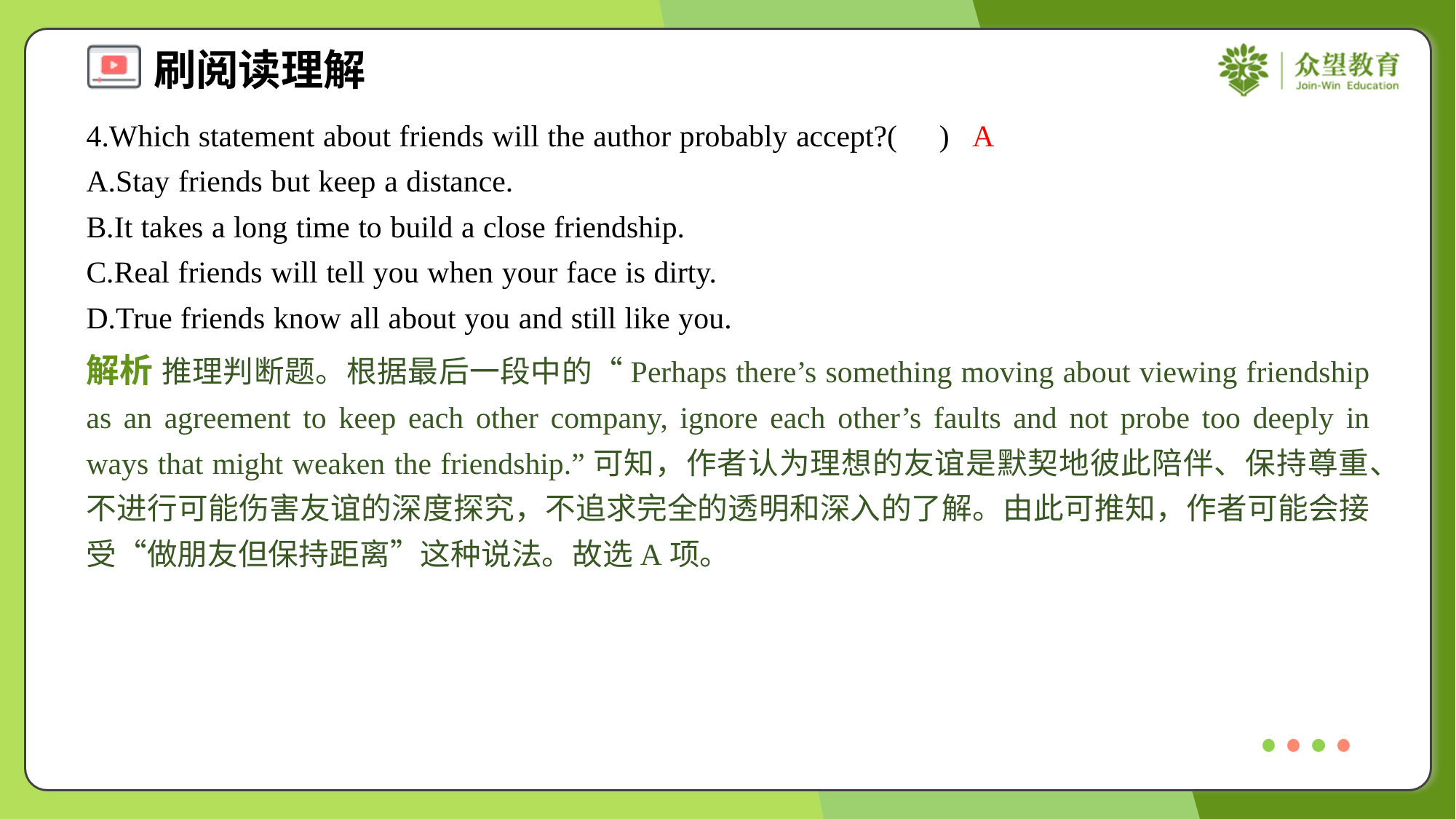

4.Which statement about friends will the author probably accept?(     )
A
A.Stay friends but keep a distance.
B.It takes a long time to build a close friendship.
C.Real friends will tell you when your face is dirty.
D.True friends know all about you and still like you.
解析 推理判断题。根据最后一段中的“Perhaps there’s something moving about viewing friendship as an agreement to keep each other company, ignore each other’s faults and not probe too deeply in ways that might weaken the friendship.”可知，作者认为理想的友谊是默契地彼此陪伴、保持尊重、不进行可能伤害友谊的深度探究，不追求完全的透明和深入的了解。由此可推知，作者可能会接受“做朋友但保持距离”这种说法。故选A项。